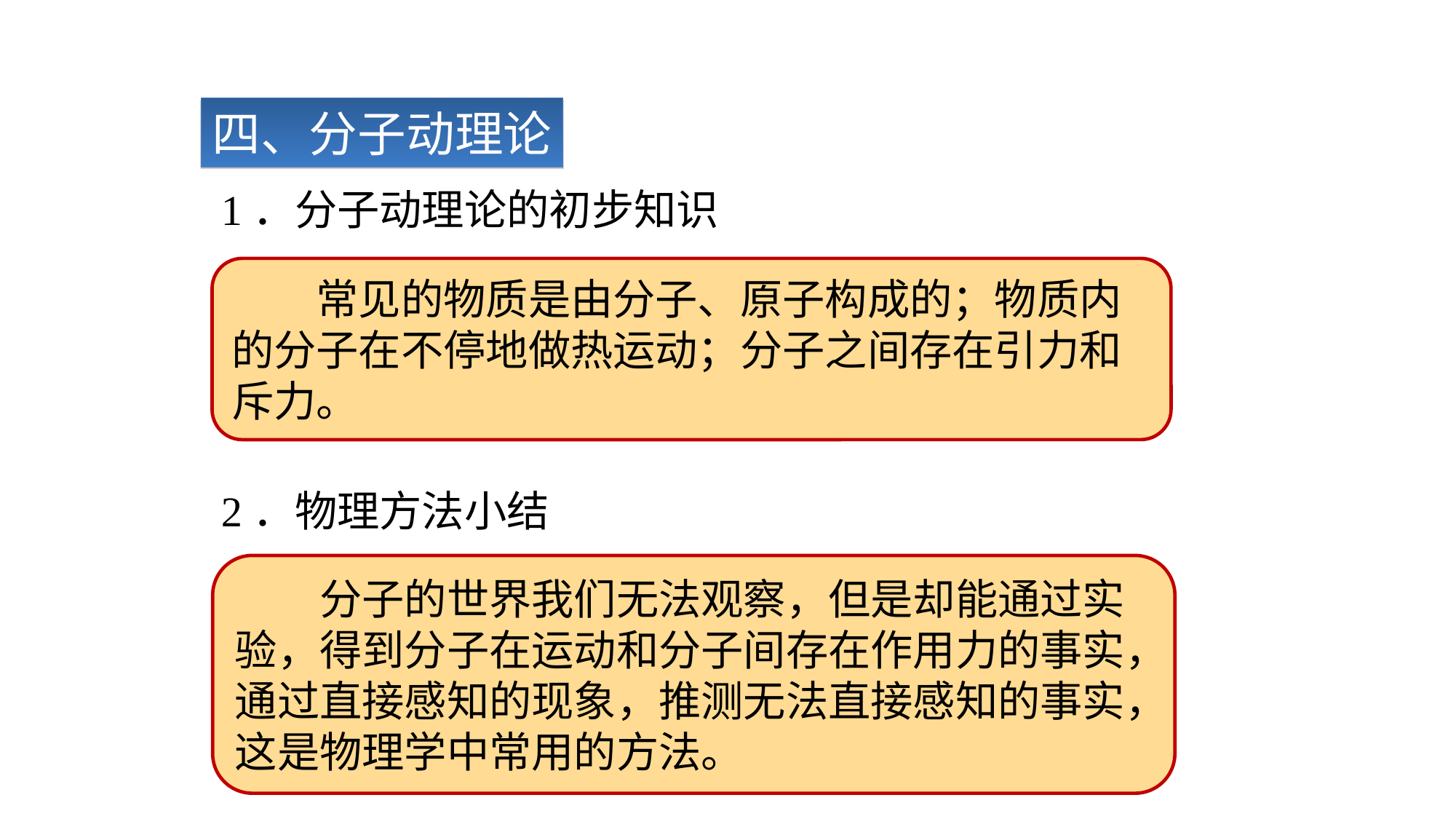

四、分子动理论
1．分子动理论的初步知识
　　常见的物质是由分子、原子构成的；物质内的分子在不停地做热运动；分子之间存在引力和斥力。
2．物理方法小结
　　分子的世界我们无法观察，但是却能通过实验，得到分子在运动和分子间存在作用力的事实，通过直接感知的现象，推测无法直接感知的事实，这是物理学中常用的方法。